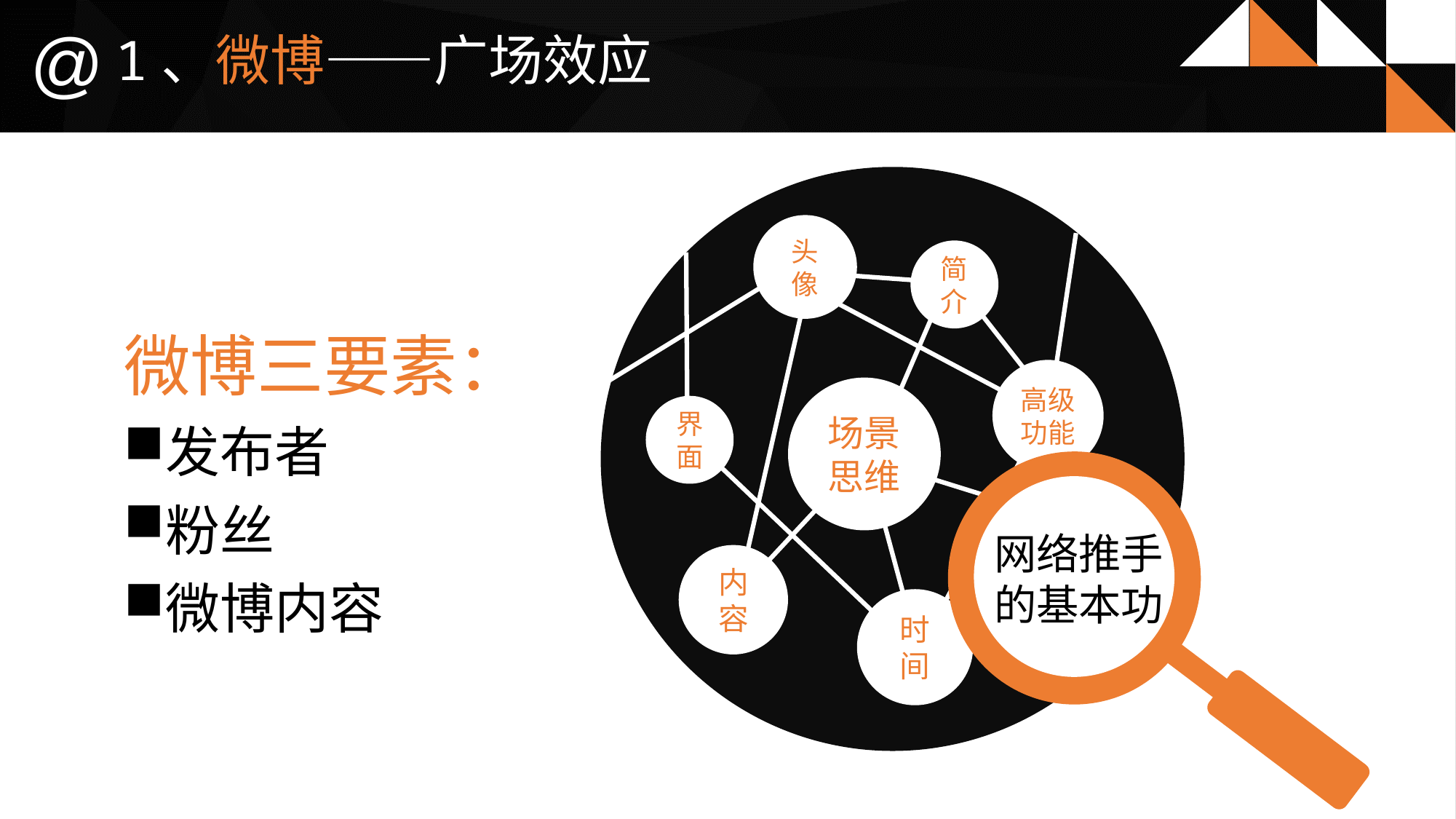

@
1、微博——广场效应

头像
简介

高级功能
场景思维
界面
内容
时间

网络推手
的基本功
微博三要素：
发布者
粉丝
微博内容